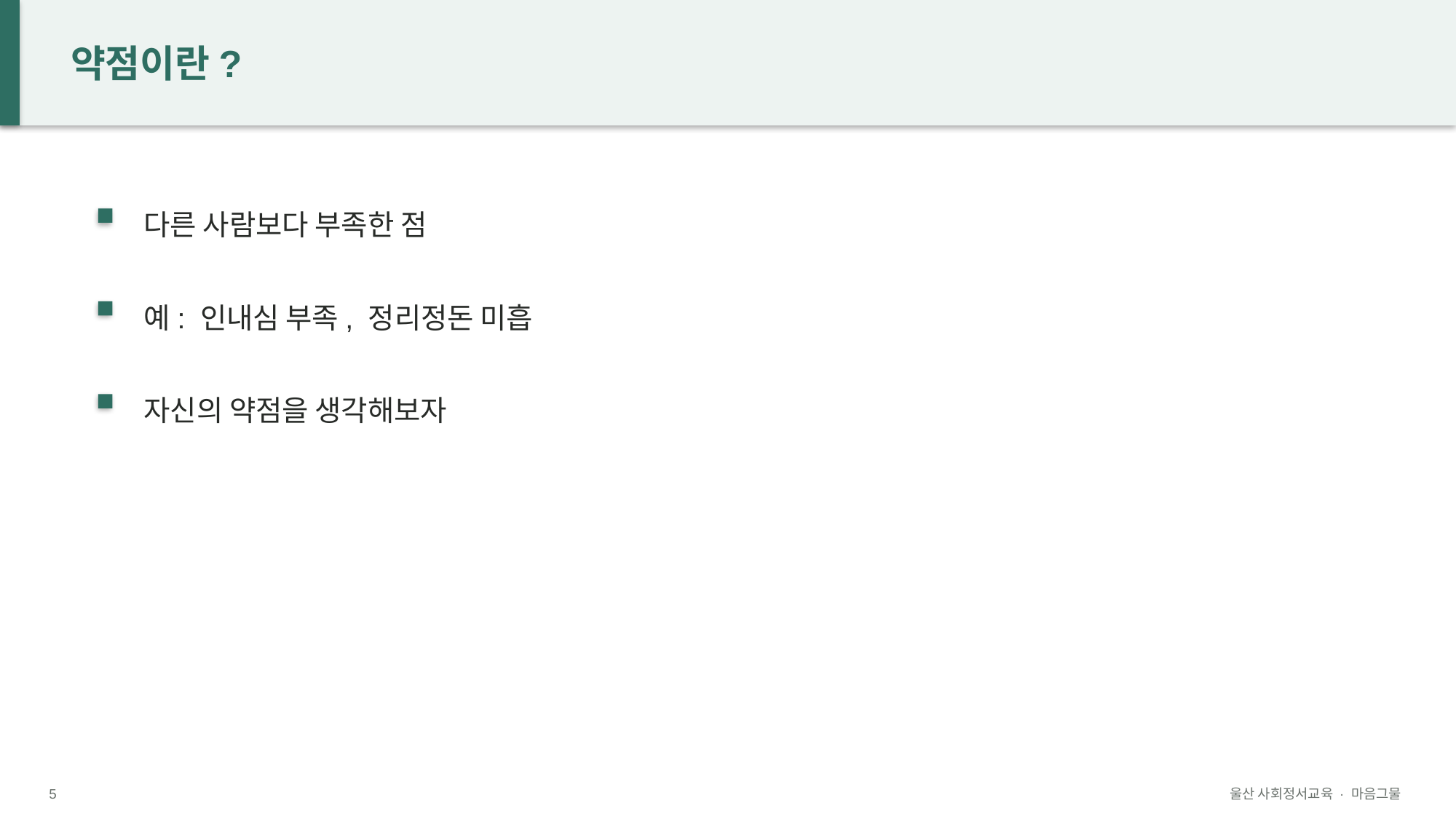

약점이란?
다른 사람보다 부족한 점

예: 인내심 부족, 정리정돈 미흡

자신의 약점을 생각해보자

5
울산 사회정서교육 · 마음그물